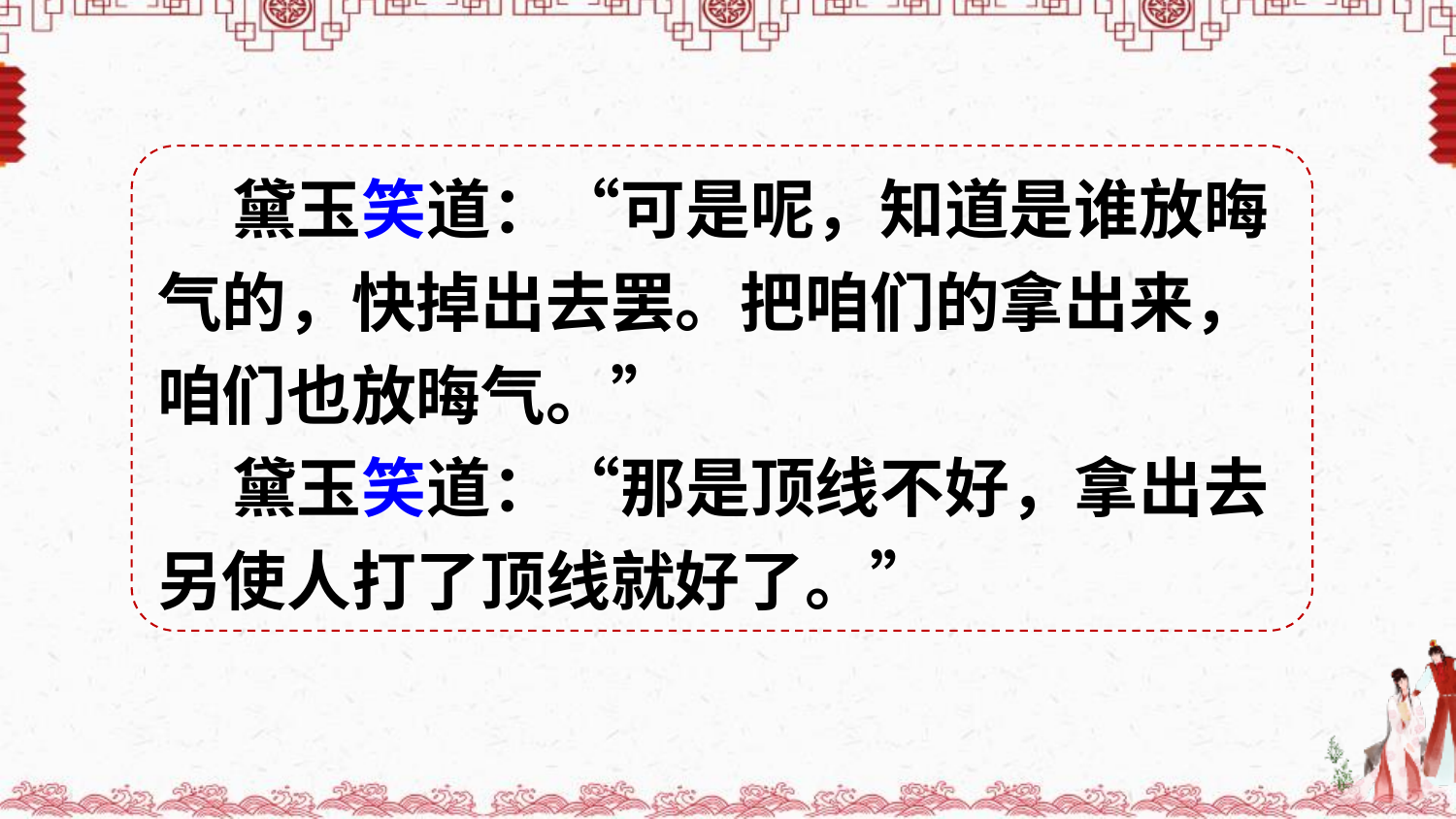

黛玉笑道：“可是呢，知道是谁放晦气的，快掉出去罢。把咱们的拿出来，咱们也放晦气。”
    黛玉笑道：“那是顶线不好，拿出去另使人打了顶线就好了。”